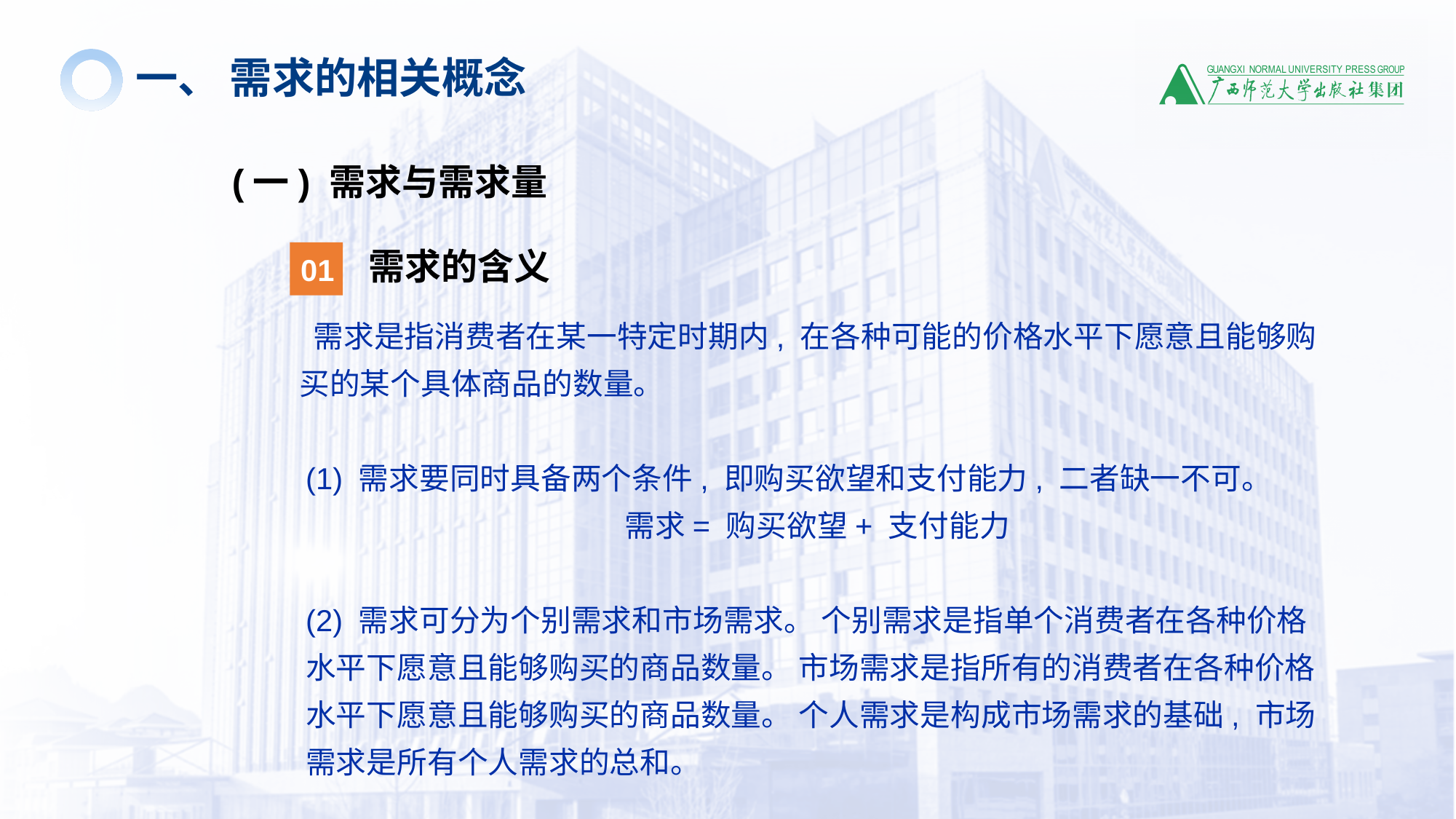

一、 需求的相关概念

(一) 需求与需求量
需求的含义

01
 需求是指消费者在某一特定时期内, 在各种可能的价格水平下愿意且能够购买的某个具体商品的数量。
(1) 需求要同时具备两个条件, 即购买欲望和支付能力, 二者缺一不可。
需求= 购买欲望+ 支付能力

(2) 需求可分为个别需求和市场需求。 个别需求是指单个消费者在各种价格水平下愿意且能够购买的商品数量。 市场需求是指所有的消费者在各种价格水平下愿意且能够购买的商品数量。 个人需求是构成市场需求的基础, 市场需求是所有个人需求的总和。